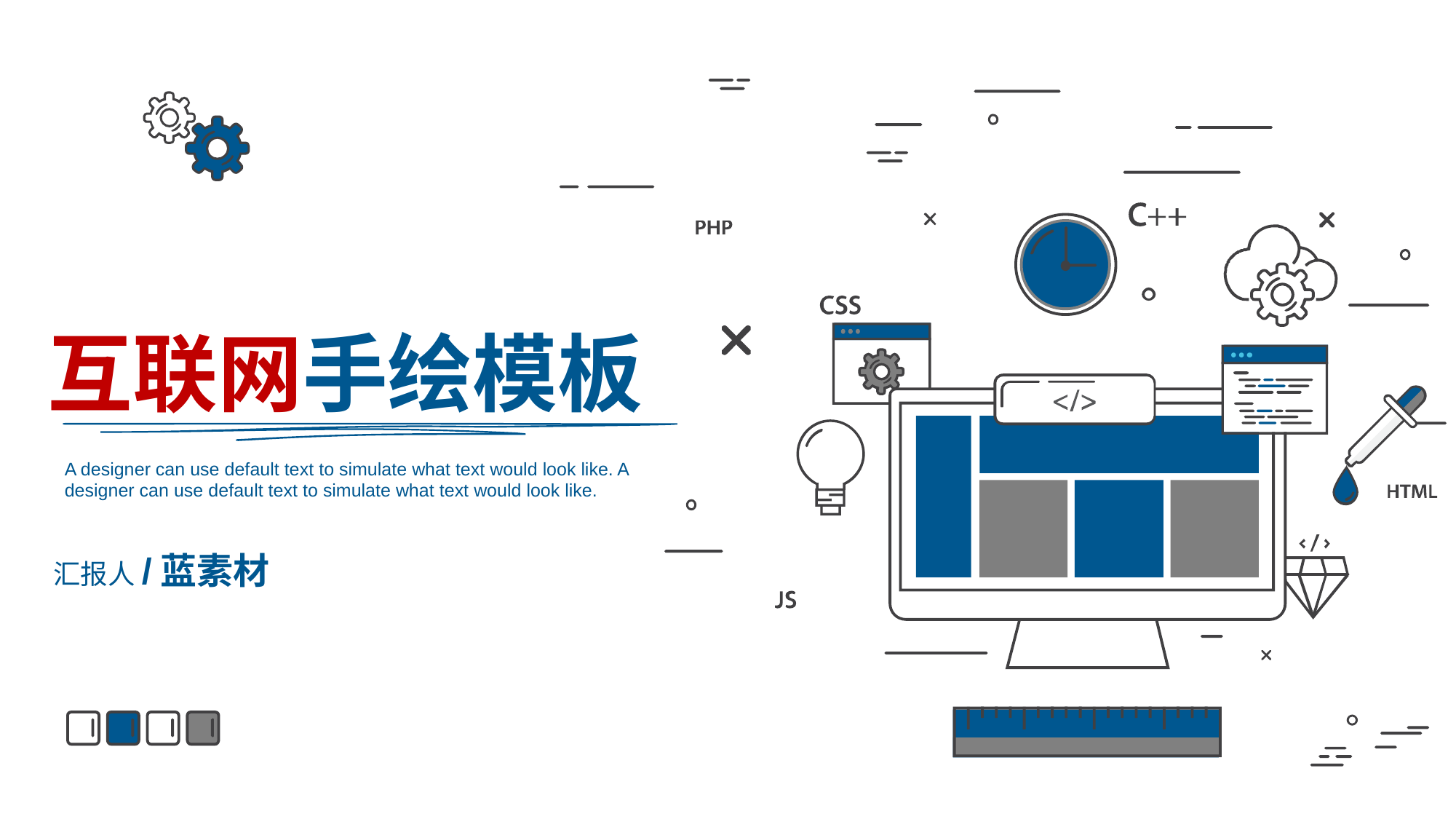

互联网手绘模板

A designer can use default text to simulate what text would look like. A designer can use default text to simulate what text would look like.

汇报人/蓝素材